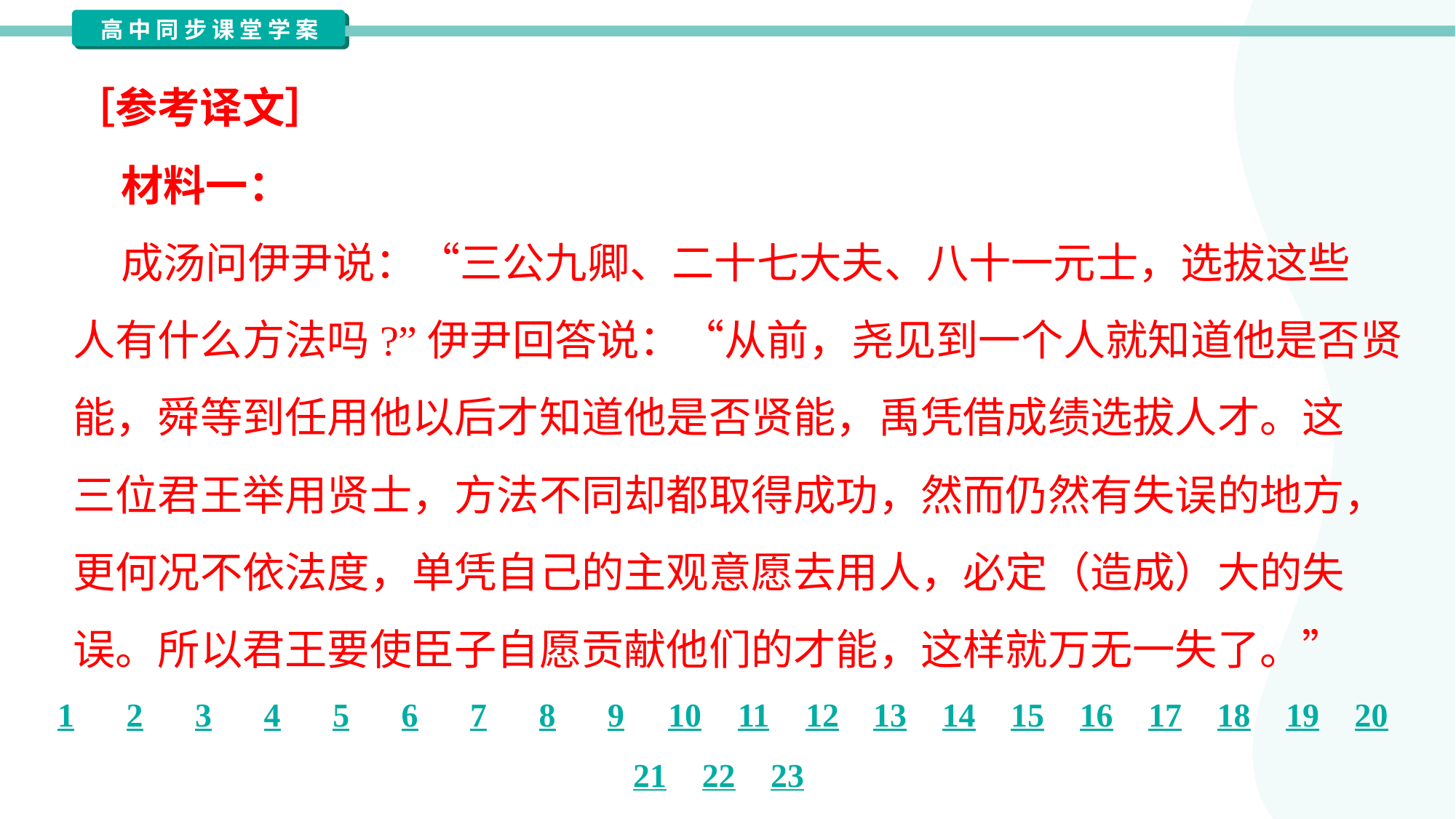

［参考译文］
    材料一：
    成汤问伊尹说：“三公九卿、二十七大夫、八十一元士，选拔这些
人有什么方法吗?”伊尹回答说：“从前，尧见到一个人就知道他是否贤
能，舜等到任用他以后才知道他是否贤能，禹凭借成绩选拔人才。这
三位君王举用贤士，方法不同却都取得成功，然而仍然有失误的地方，
更何况不依法度，单凭自己的主观意愿去用人，必定（造成）大的失
误。所以君王要使臣子自愿贡献他们的才能，这样就万无一失了。”